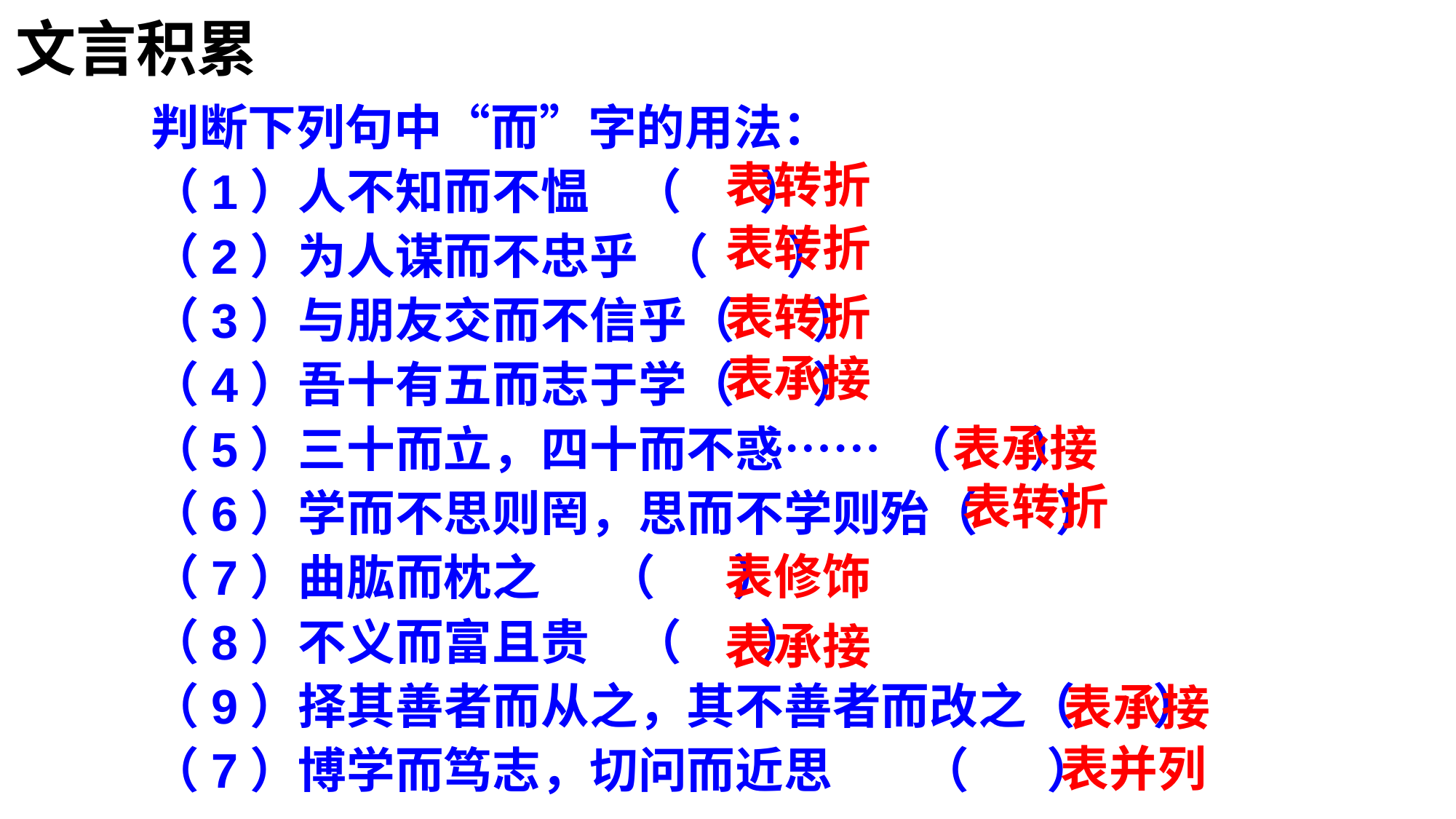

文言积累
判断下列句中“而”字的用法：
（1）人不知而不愠    （       ）
（2）为人谋而不忠乎  （       ）
（3）与朋友交而不信乎（       ）
（4）吾十有五而志于学（       ）
（5）三十而立，四十而不惑……  （       ）
（6）学而不思则罔，思而不学则殆（       ）
（7）曲肱而枕之      （       ）
（8）不义而富且贵    （       ）
（9）择其善者而从之，其不善者而改之（       ）
（7）博学而笃志，切问而近思        （       ）

表转折
表转折
表转折
表承接
表承接
表转折
表修饰
表承接
表承接
表并列